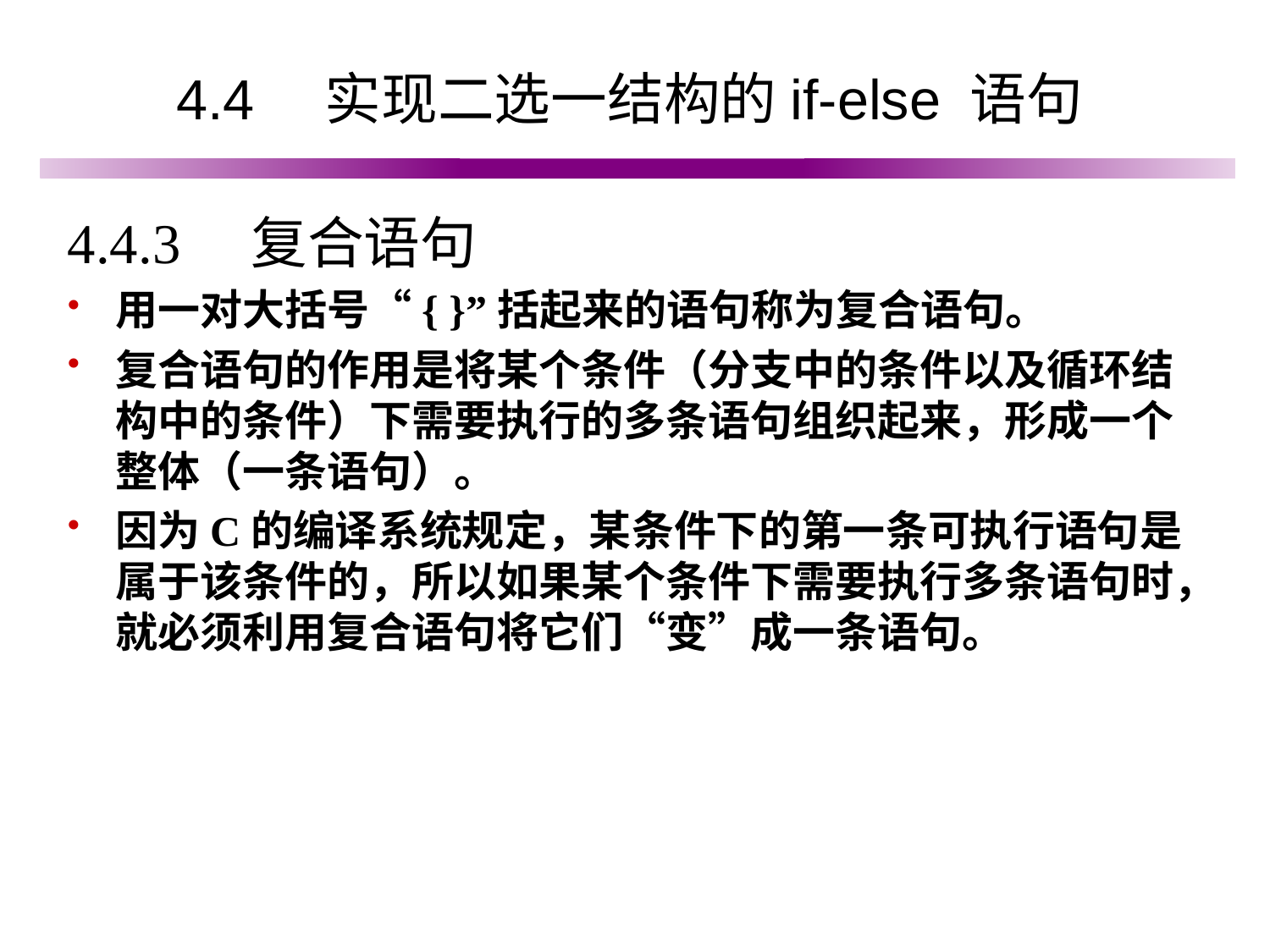

# 4.4　实现二选一结构的if-else 语句
4.4.3　复合语句
用一对大括号“{ }”括起来的语句称为复合语句。
复合语句的作用是将某个条件（分支中的条件以及循环结构中的条件）下需要执行的多条语句组织起来，形成一个整体（一条语句）。
因为C的编译系统规定，某条件下的第一条可执行语句是属于该条件的，所以如果某个条件下需要执行多条语句时，就必须利用复合语句将它们“变”成一条语句。